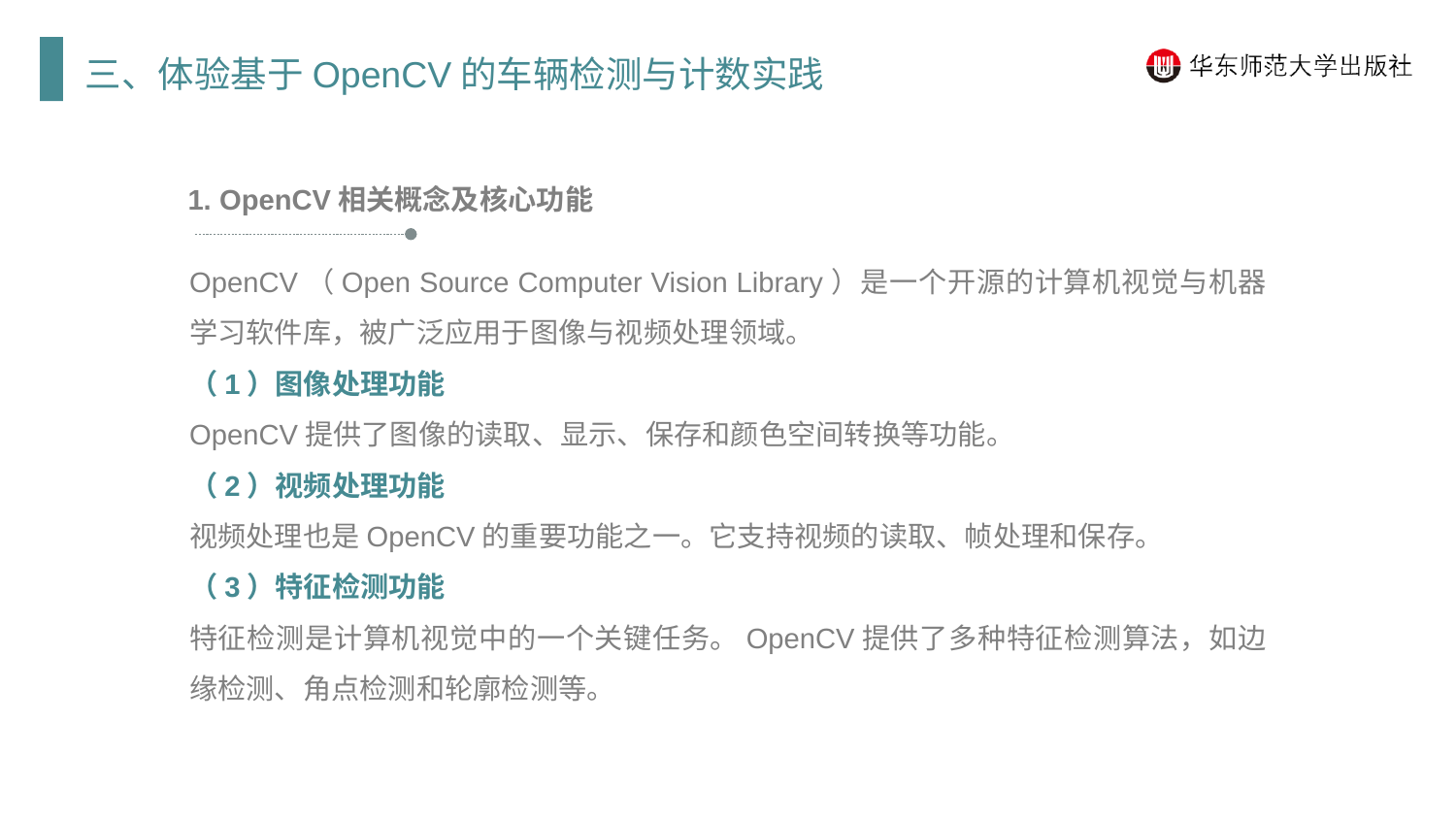

三、体验基于OpenCV的车辆检测与计数实践
1. OpenCV相关概念及核心功能
OpenCV（Open Source Computer Vision Library）是一个开源的计算机视觉与机器学习软件库，被广泛应用于图像与视频处理领域。
（1）图像处理功能
OpenCV提供了图像的读取、显示、保存和颜色空间转换等功能。
（2）视频处理功能
视频处理也是OpenCV的重要功能之一。它支持视频的读取、帧处理和保存。
（3）特征检测功能
特征检测是计算机视觉中的一个关键任务。OpenCV提供了多种特征检测算法，如边缘检测、角点检测和轮廓检测等。